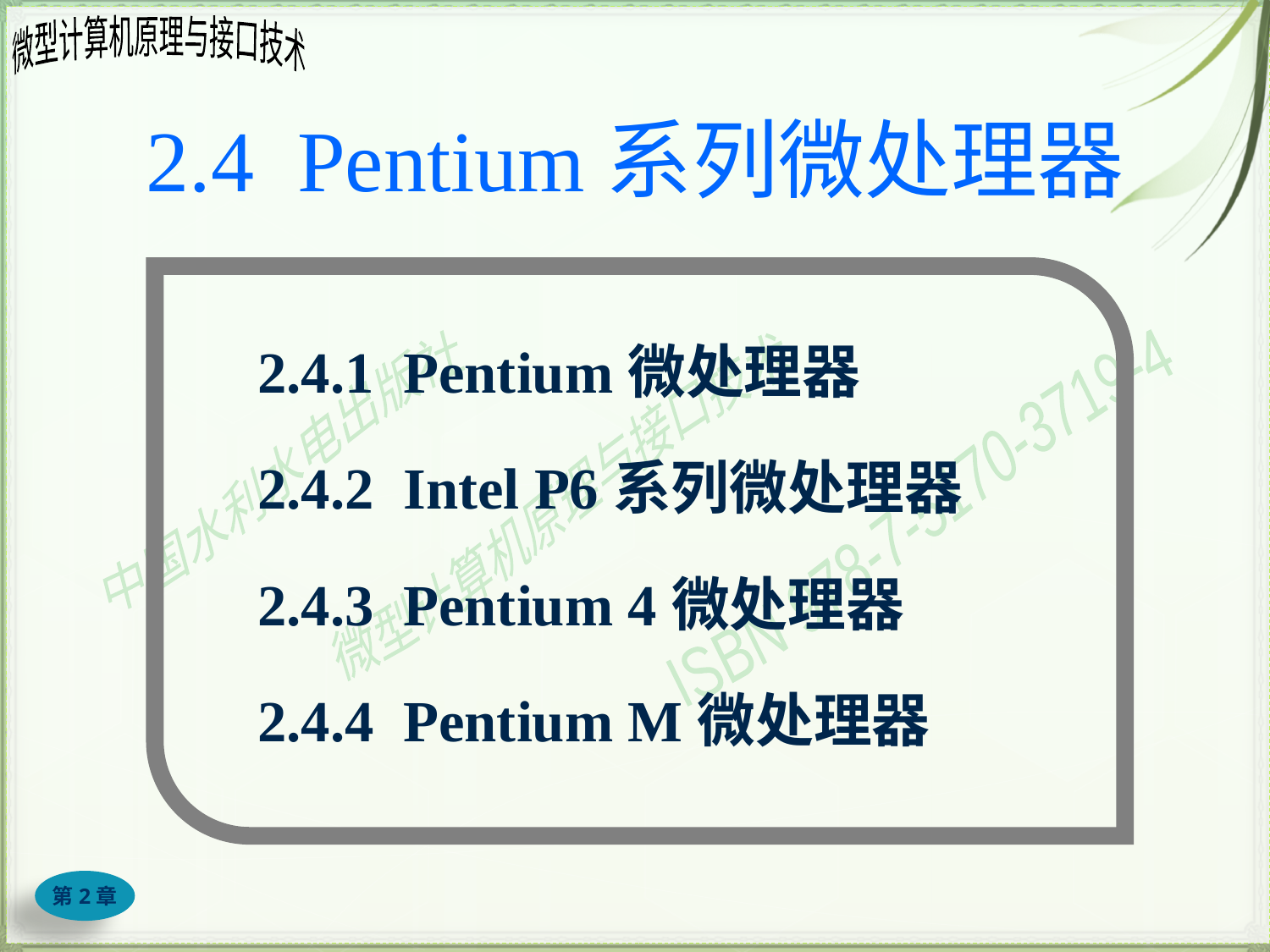

# 2.4  Pentium系列微处理器

2.4.1  Pentium微处理器
2.4.2  Intel P6系列微处理器
2.4.3  Pentium 4微处理器
2.4.4  Pentium M微处理器